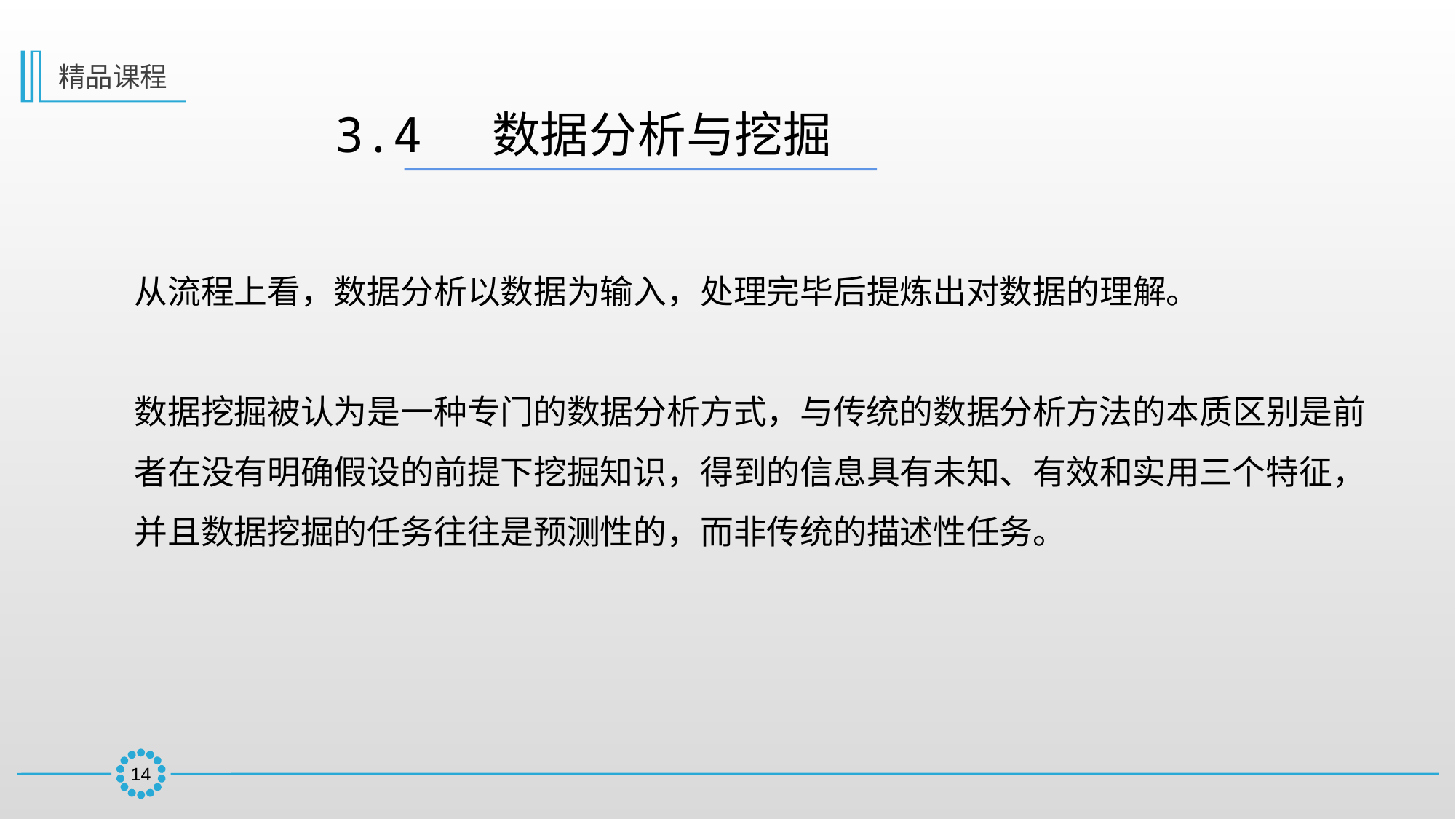

精品课程
3.4  数据分析与挖掘

从流程上看，数据分析以数据为输入，处理完毕后提炼出对数据的理解。

数据挖掘被认为是一种专门的数据分析方式，与传统的数据分析方法的本质区别是前者在没有明确假设的前提下挖掘知识，得到的信息具有未知、有效和实用三个特征，并且数据挖掘的任务往往是预测性的，而非传统的描述性任务。

14